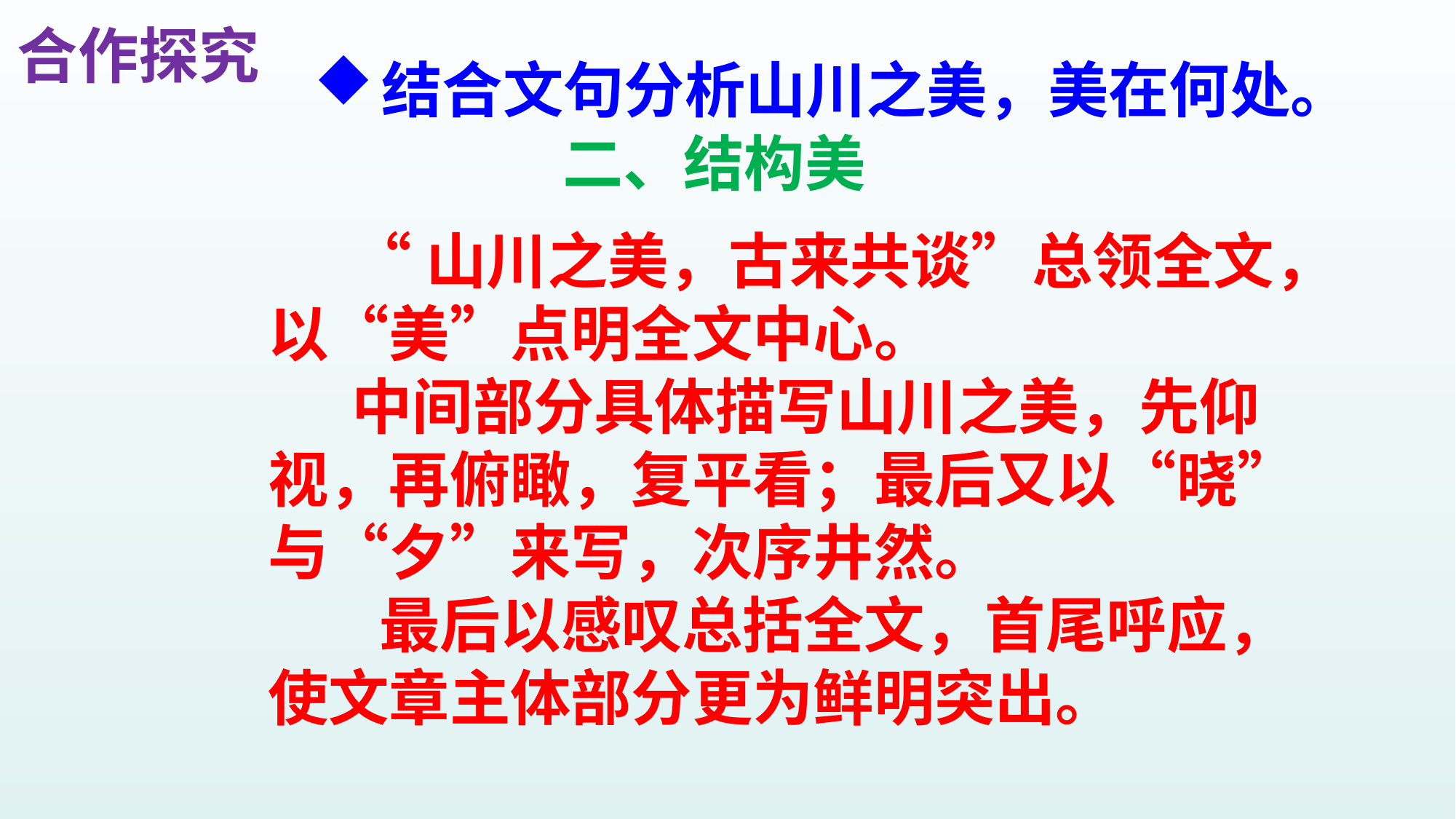

合作探究
结合文句分析山川之美，美在何处。
二、结构美
      “山川之美，古来共谈”总领全文，以“美”点明全文中心。
     中间部分具体描写山川之美，先仰视，再俯瞰，复平看；最后又以“晓”与“夕”来写，次序井然。
       最后以感叹总括全文，首尾呼应，使文章主体部分更为鲜明突出。